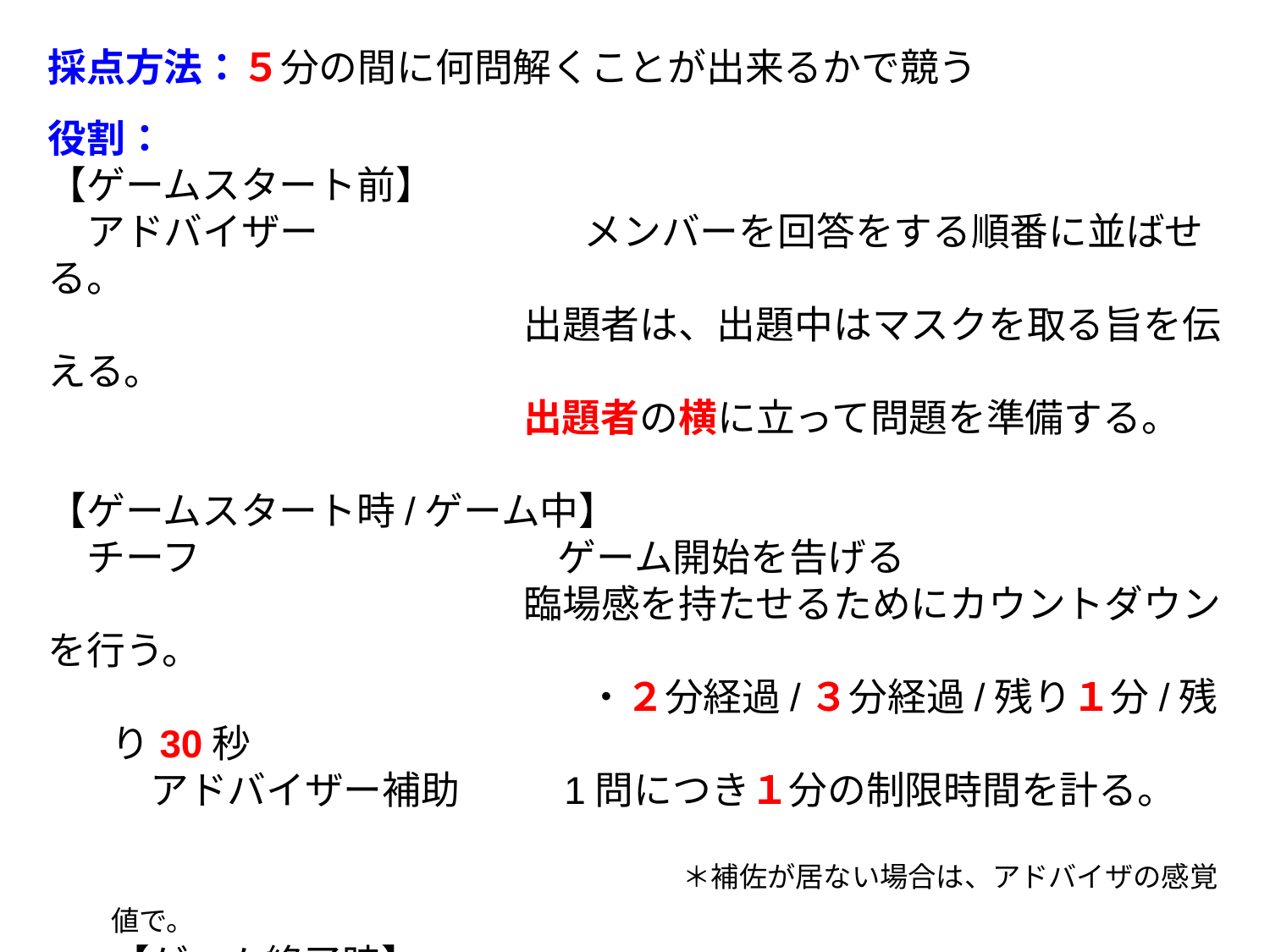

採点方法：５分の間に何問解くことが出来るかで競う

役割：
【ゲームスタート前】
　アドバイザー　	　　　　メンバーを回答をする順番に並ばせる。
	　　　　　　　　　出題者は、出題中はマスクを取る旨を伝える。
	　　　　　　　　　出題者の横に立って問題を準備する。

【ゲームスタート時/ゲーム中】
　チーフ　　　　　　　　　 ゲーム開始を告げる
	　　　　　　　　　臨場感を持たせるためにカウントダウンを行う。
	　　　　　　　　　・２分経過/３分経過/残り１分/残り30秒
　アドバイザー補助  　　1問につき１分の制限時間を計る。
　　　　　　　　　　　　　　　　　　　　　　　　　　　＊補佐が居ない場合は、アドバイザの感覚値で。
【ゲーム終了時】
　チーフ　　　　　　 　　　ゲームの終了を告げる
　アドバイザー　　　　　　回答数を確認し、チーフに他のチームには知られない
　　　　　　　　　　　　　　ように伝える。
　チーフ　　	　　　　回答数を確認し、全体に順位を告げる